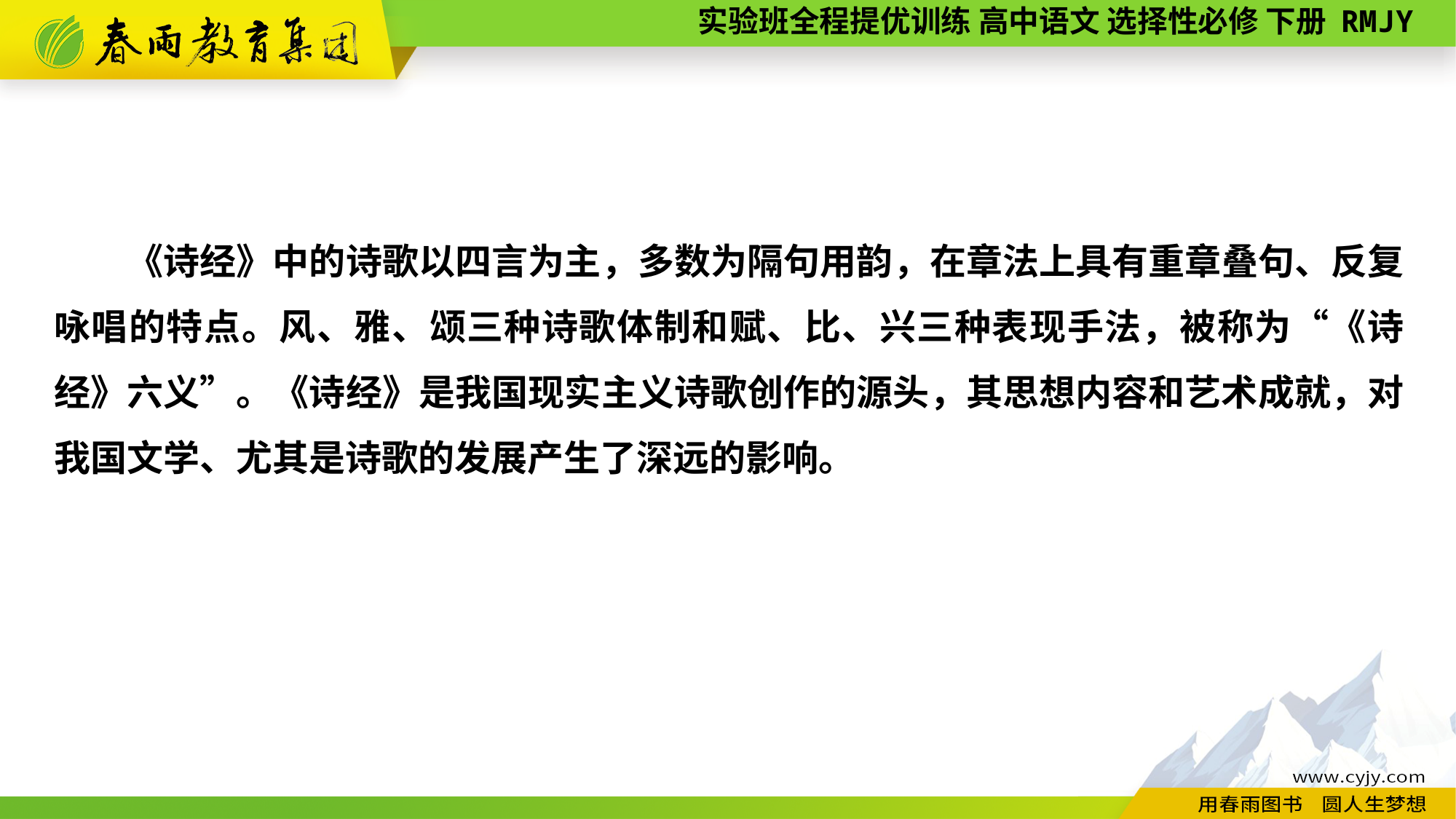

《诗经》中的诗歌以四言为主，多数为隔句用韵，在章法上具有重章叠句、反复咏唱的特点。风、雅、颂三种诗歌体制和赋、比、兴三种表现手法，被称为“《诗经》六义”。《诗经》是我国现实主义诗歌创作的源头，其思想内容和艺术成就，对我国文学、尤其是诗歌的发展产生了深远的影响。